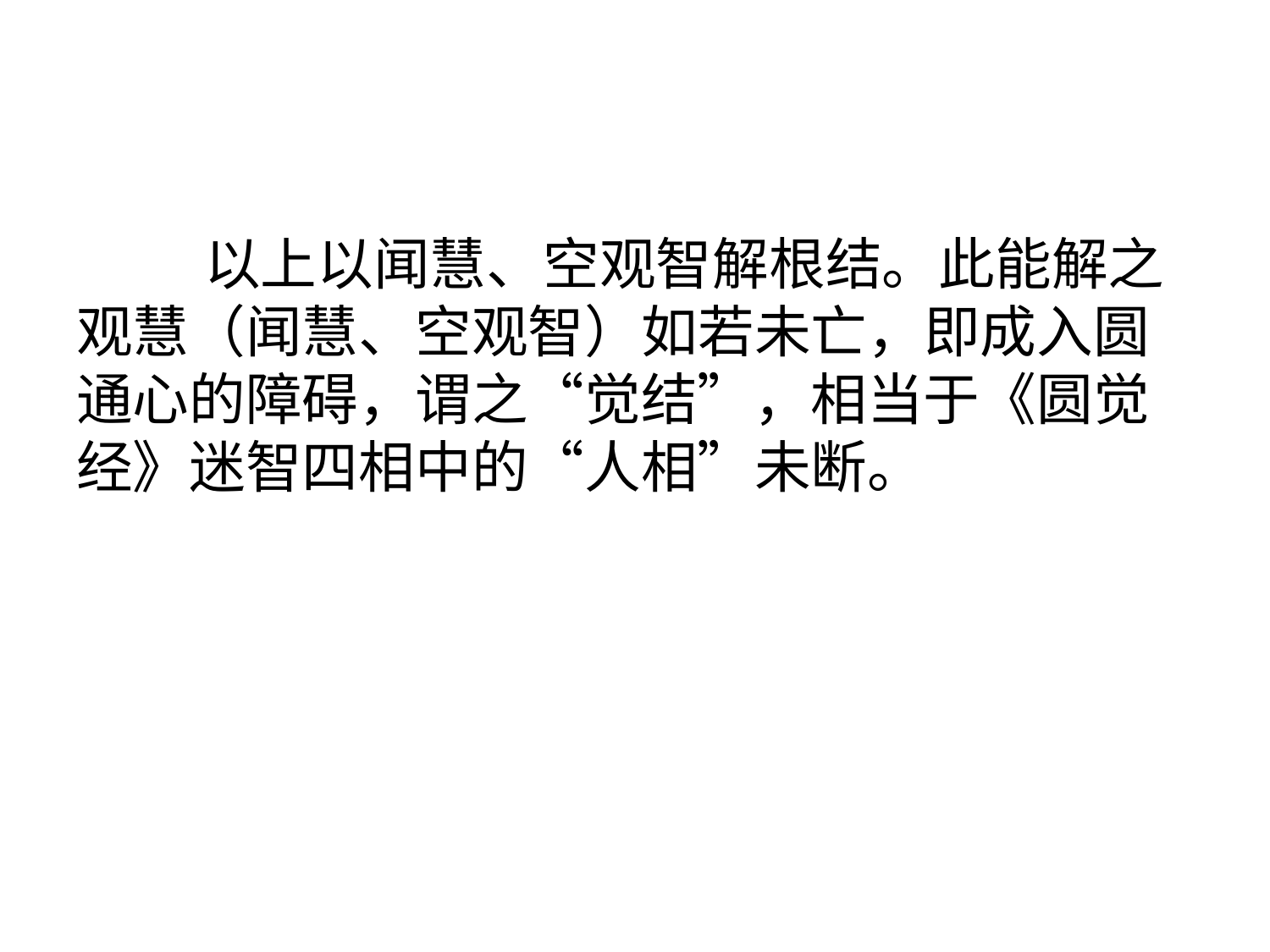

以上以闻慧、空观智解根结。此能解之观慧（闻慧、空观智）如若未亡，即成入圆通心的障碍，谓之“觉结”，相当于《圆觉经》迷智四相中的“人相”未断。